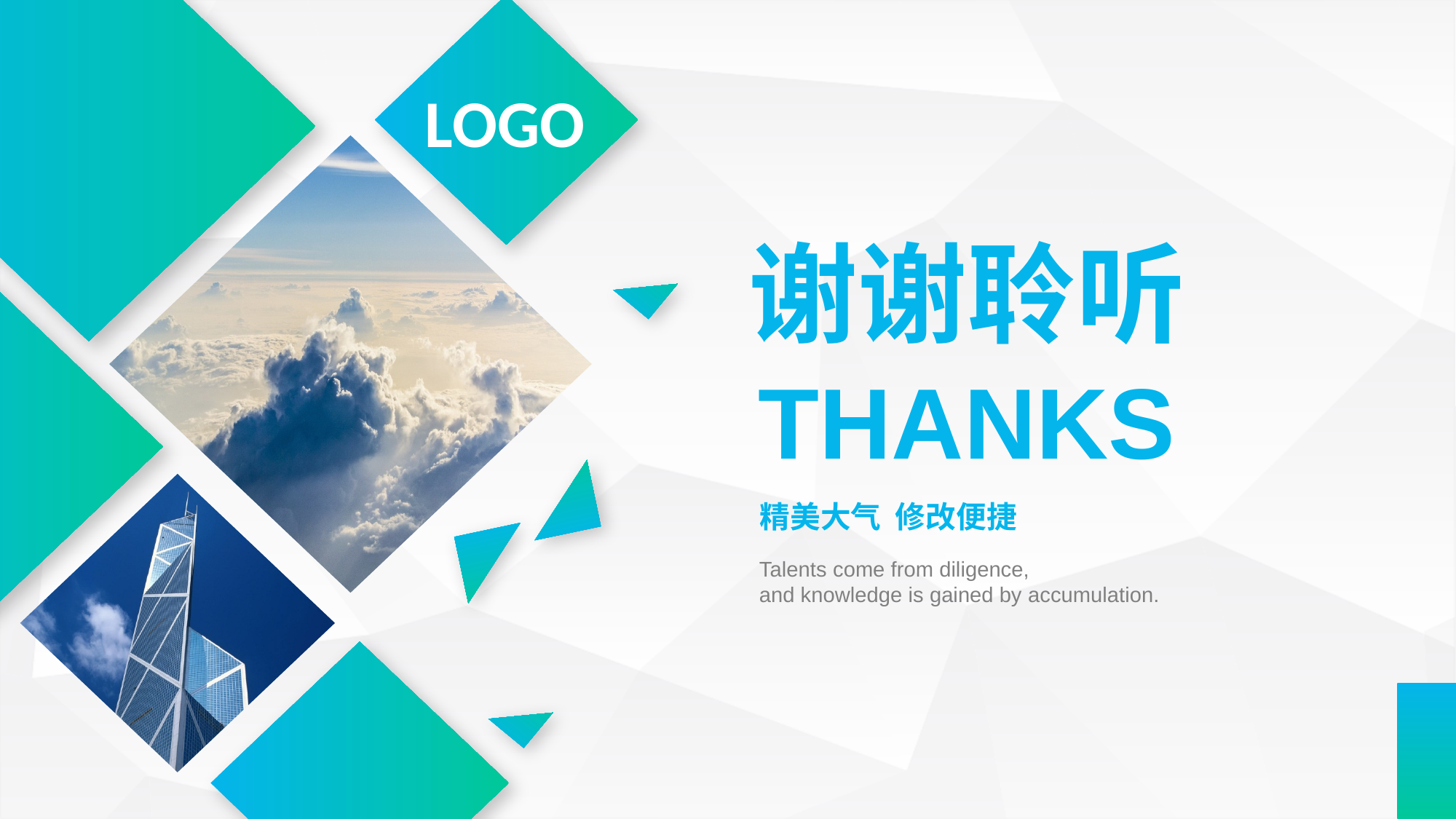

LOGO

谢谢聆听

THANKS

精美大气  修改便捷

Talents come from diligence,
and knowledge is gained by accumulation.